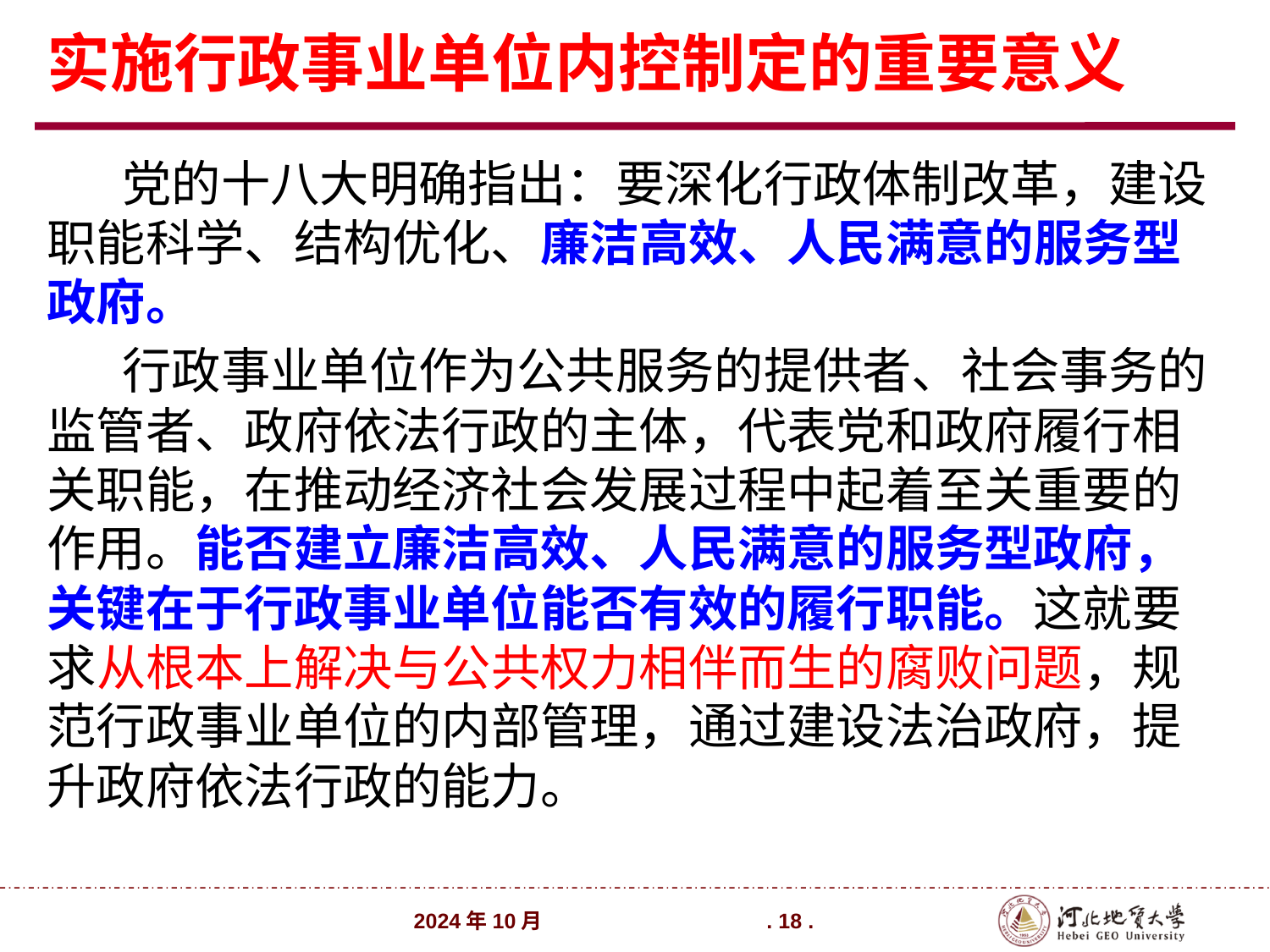

# 实施行政事业单位内控制定的重要意义
党的十八大明确指出：要深化行政体制改革，建设职能科学、结构优化、廉洁高效、人民满意的服务型政府。
行政事业单位作为公共服务的提供者、社会事务的监管者、政府依法行政的主体，代表党和政府履行相关职能，在推动经济社会发展过程中起着至关重要的作用。能否建立廉洁高效、人民满意的服务型政府，关键在于行政事业单位能否有效的履行职能。这就要求从根本上解决与公共权力相伴而生的腐败问题，规范行政事业单位的内部管理，通过建设法治政府，提升政府依法行政的能力。
2024年10月                                             . 18 .